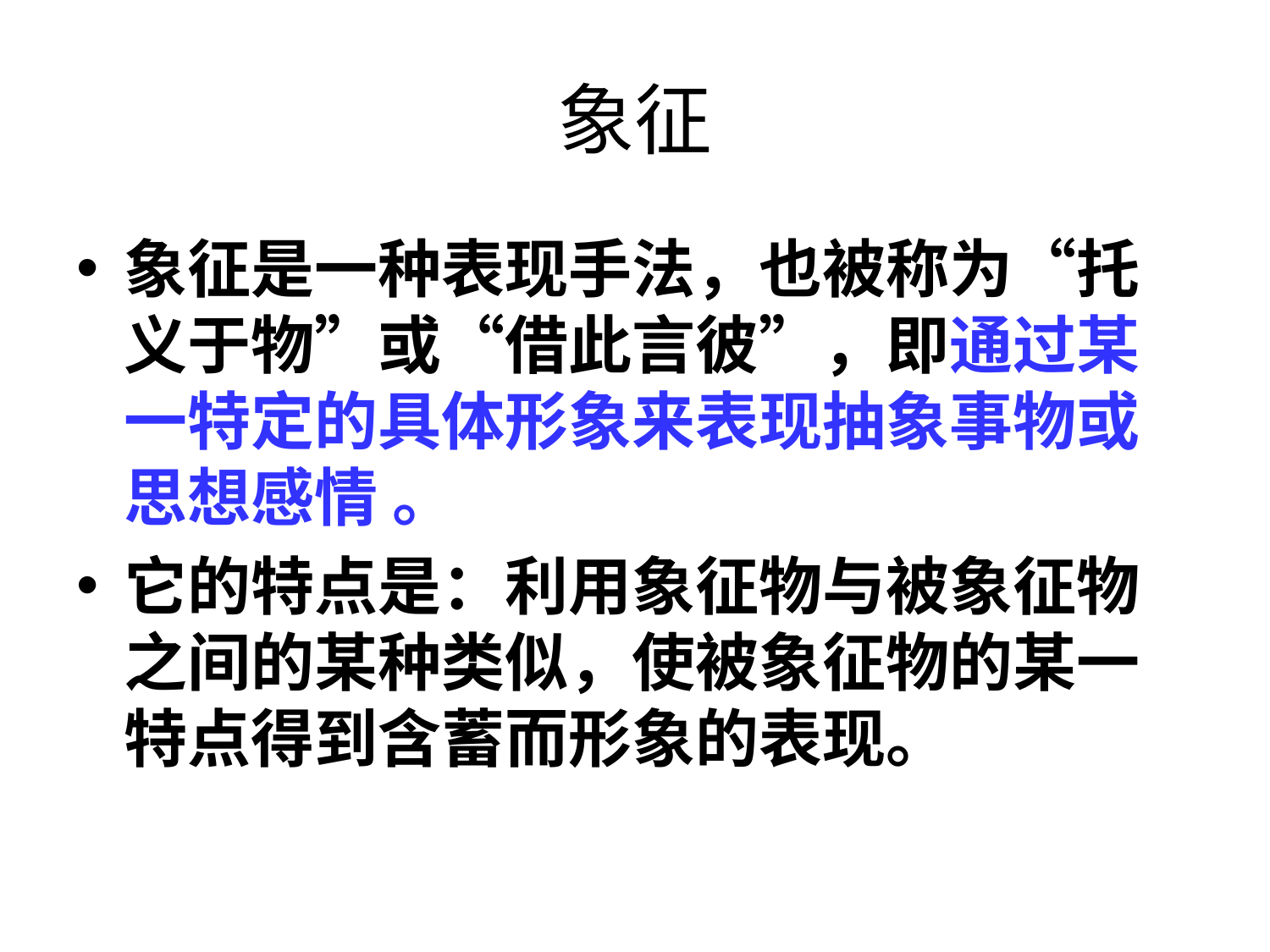

象征
象征是一种表现手法，也被称为“托义于物”或“借此言彼”，即通过某一特定的具体形象来表现抽象事物或思想感情 。
它的特点是：利用象征物与被象征物之间的某种类似，使被象征物的某一特点得到含蓄而形象的表现。